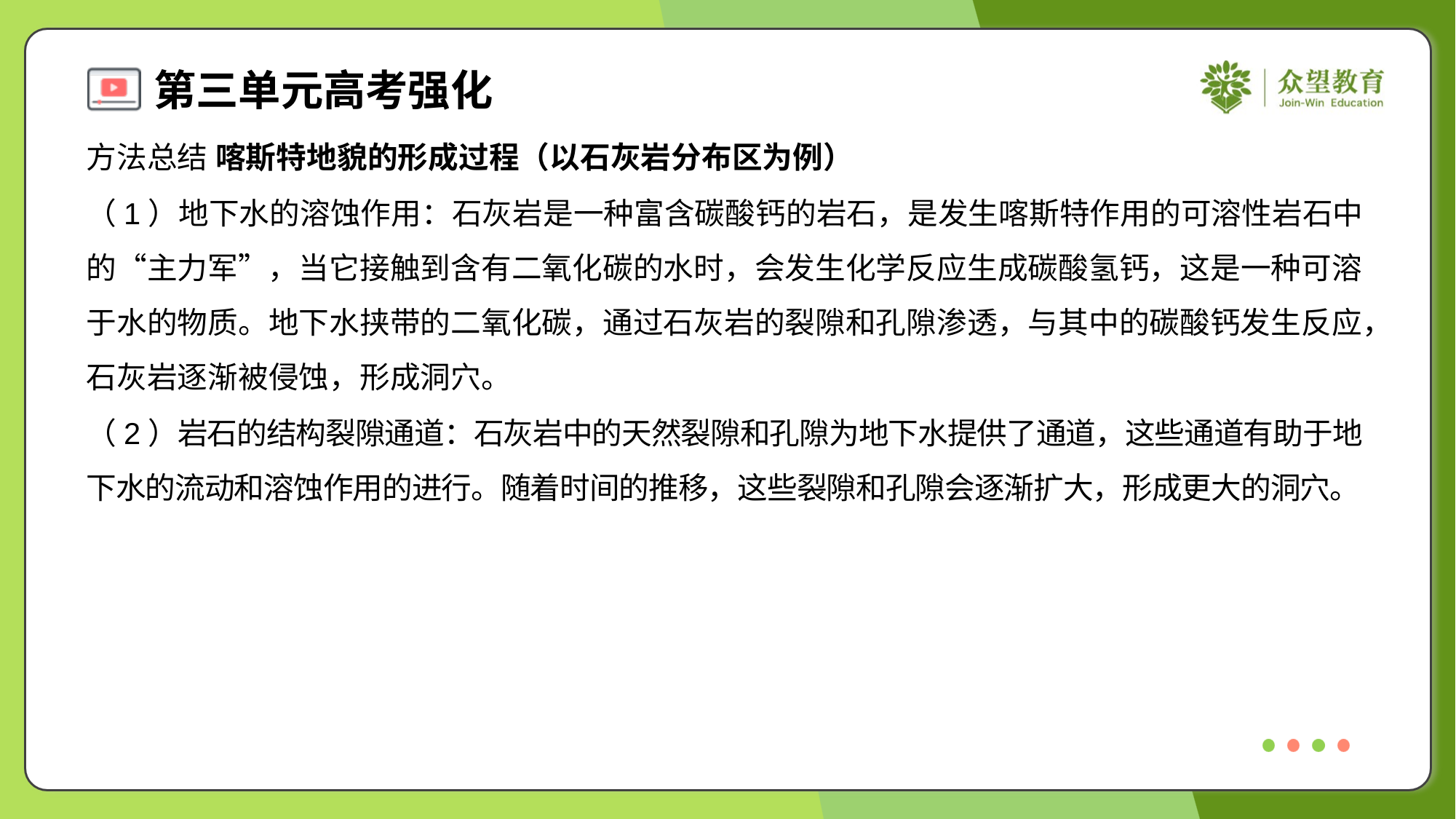

方法总结 喀斯特地貌的形成过程（以石灰岩分布区为例）
（1）地下水的溶蚀作用：石灰岩是一种富含碳酸钙的岩石，是发生喀斯特作用的可溶性岩石中
的“主力军”，当它接触到含有二氧化碳的水时，会发生化学反应生成碳酸氢钙，这是一种可溶
于水的物质。地下水挟带的二氧化碳，通过石灰岩的裂隙和孔隙渗透，与其中的碳酸钙发生反应，
石灰岩逐渐被侵蚀，形成洞穴。
（2）岩石的结构裂隙通道：石灰岩中的天然裂隙和孔隙为地下水提供了通道，这些通道有助于地
下水的流动和溶蚀作用的进行。随着时间的推移，这些裂隙和孔隙会逐渐扩大，形成更大的洞穴。